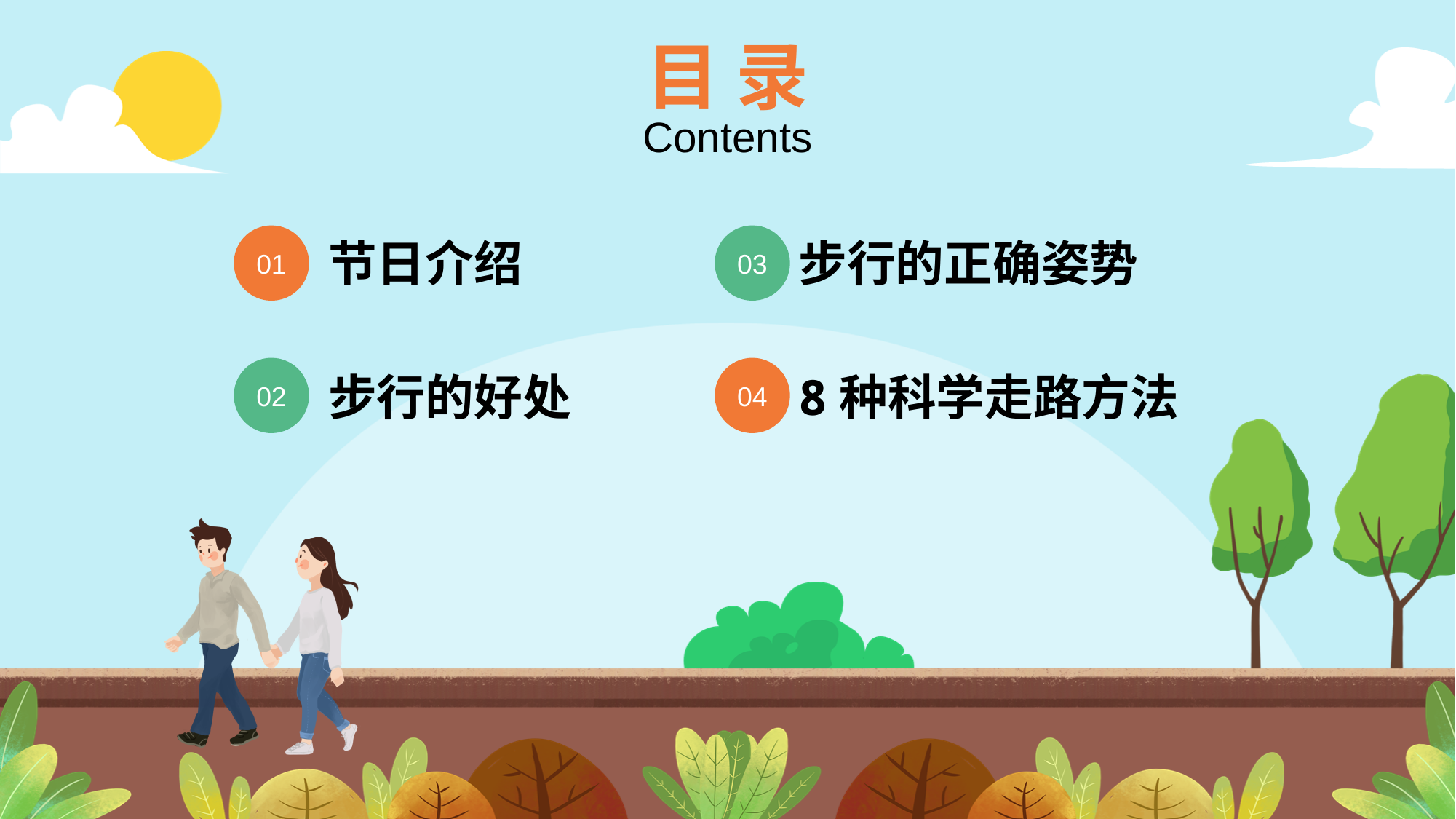

目 录
Contents
01
03
节日介绍
步行的正确姿势
02
04
步行的好处
8种科学走路方法